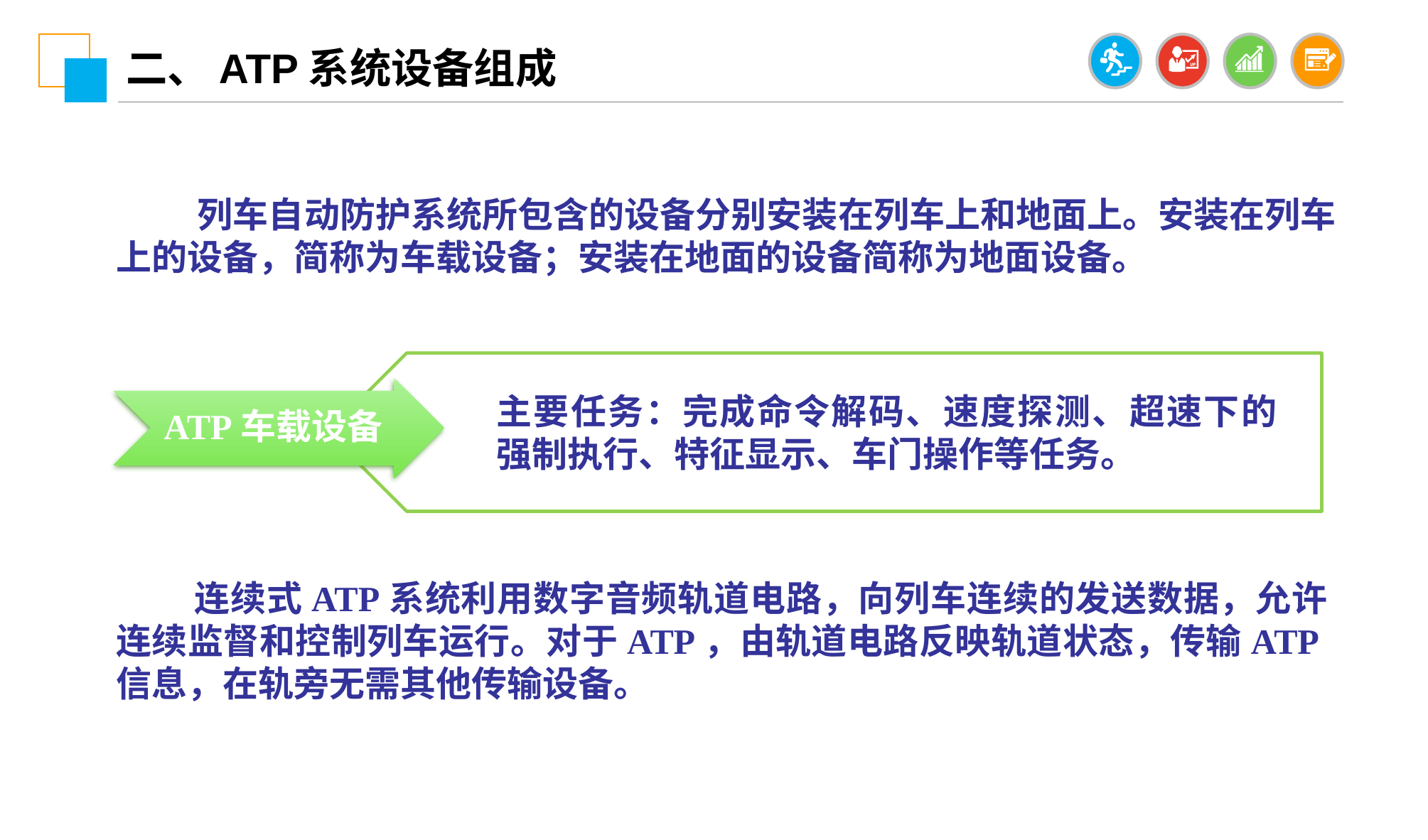

二、ATP系统设备组成
         列车自动防护系统所包含的设备分别安装在列车上和地面上。安装在列车上的设备，简称为车载设备；安装在地面的设备简称为地面设备。

主要任务：完成命令解码、速度探测、超速下的强制执行、特征显示、车门操作等任务。

ATP车载设备
        连续式ATP系统利用数字音频轨道电路，向列车连续的发送数据，允许连续监督和控制列车运行。对于ATP，由轨道电路反映轨道状态，传输ATP信息，在轨旁无需其他传输设备。